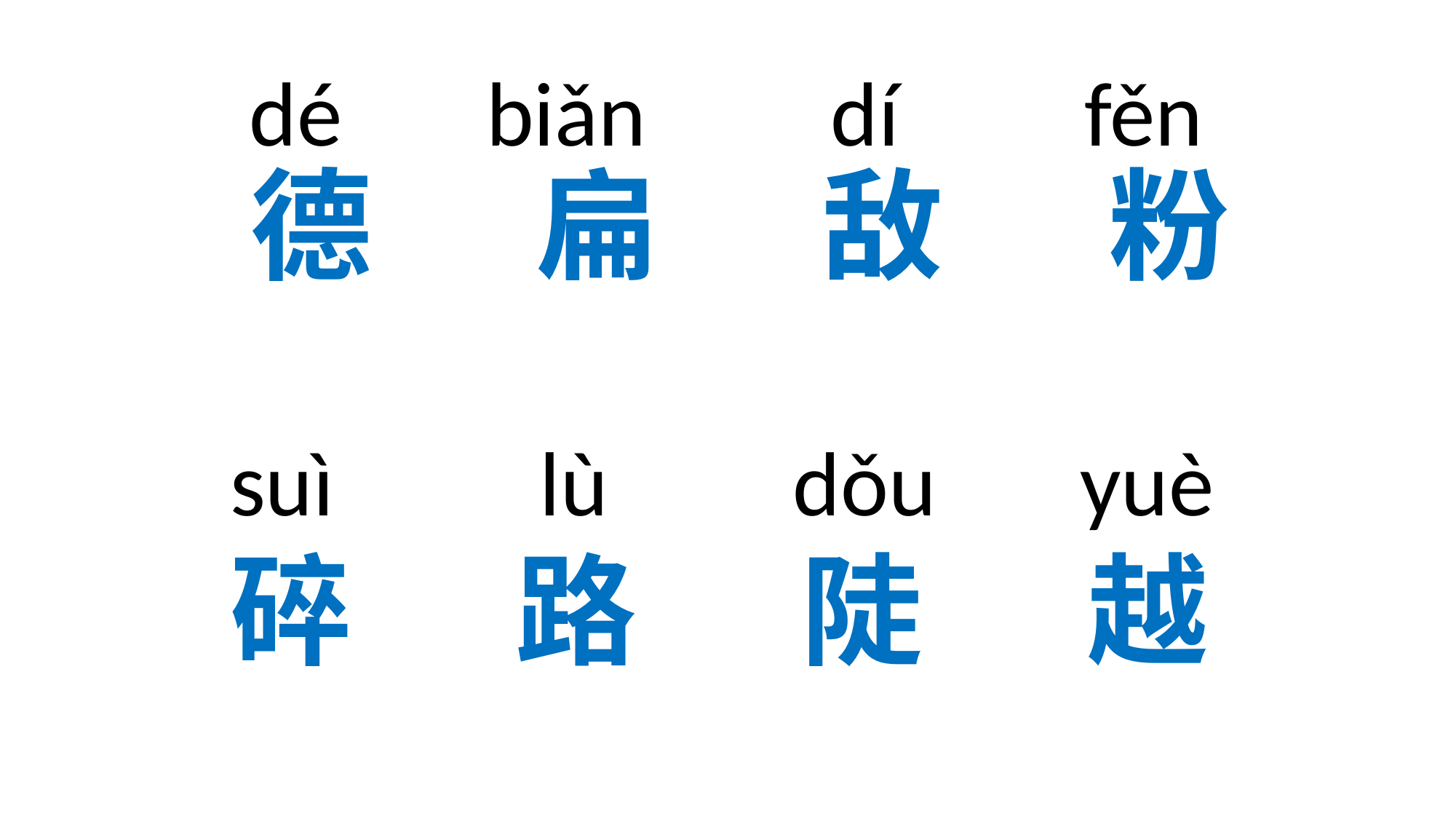

# dé       biǎn         dí         fěn 德      扁      敌      粉
suì          lù         dǒu       yuè
碎      路      陡      越